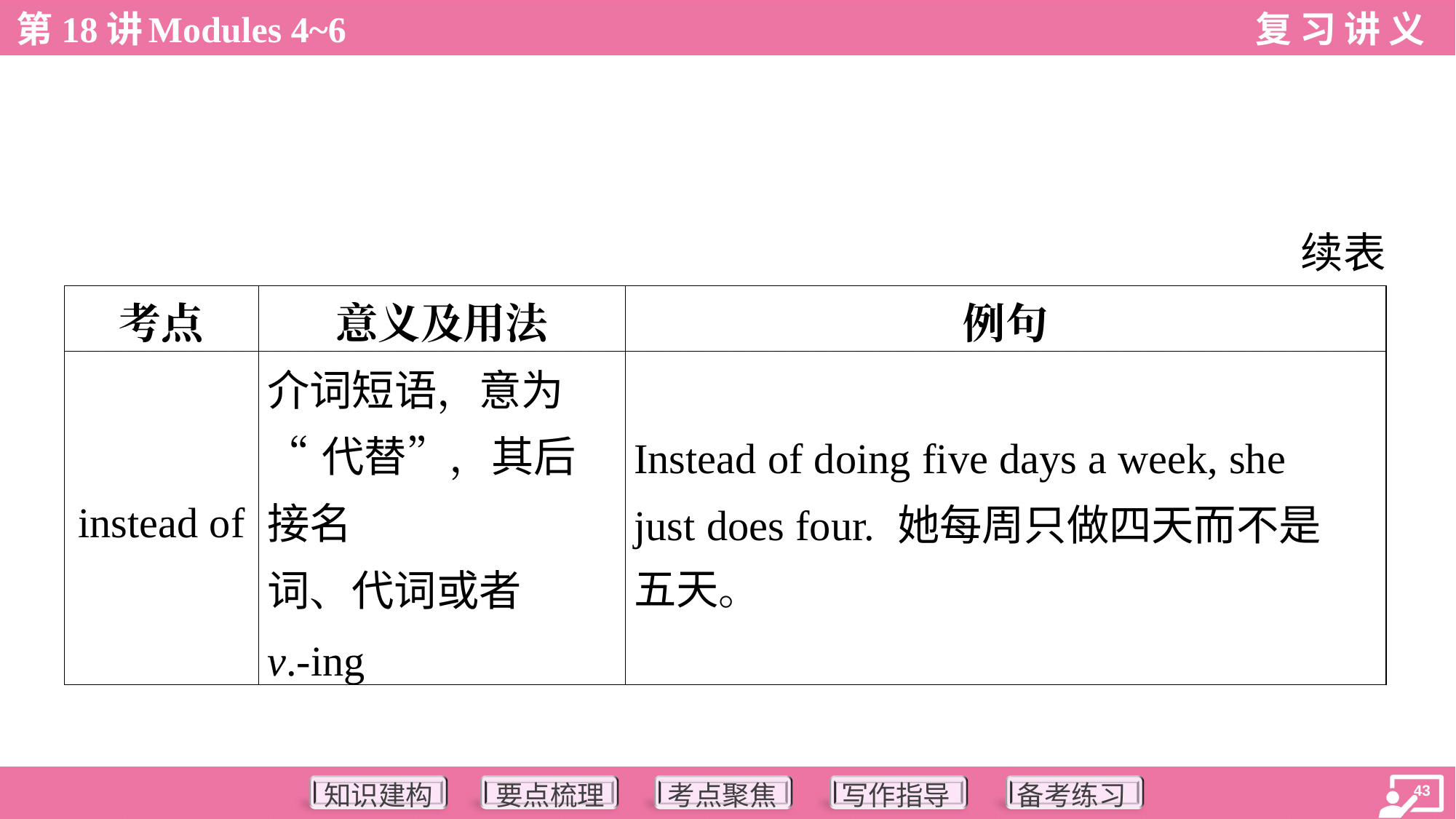

续表
| 考点 | 意义及用法 | 例句 |
| --- | --- | --- |
| instead of | 介词短语，意为 “代替”，其后接名 词、代词或者 v.-ing | Instead of doing five days a week, she just does four. 她每周只做四天而不是 五天。 |